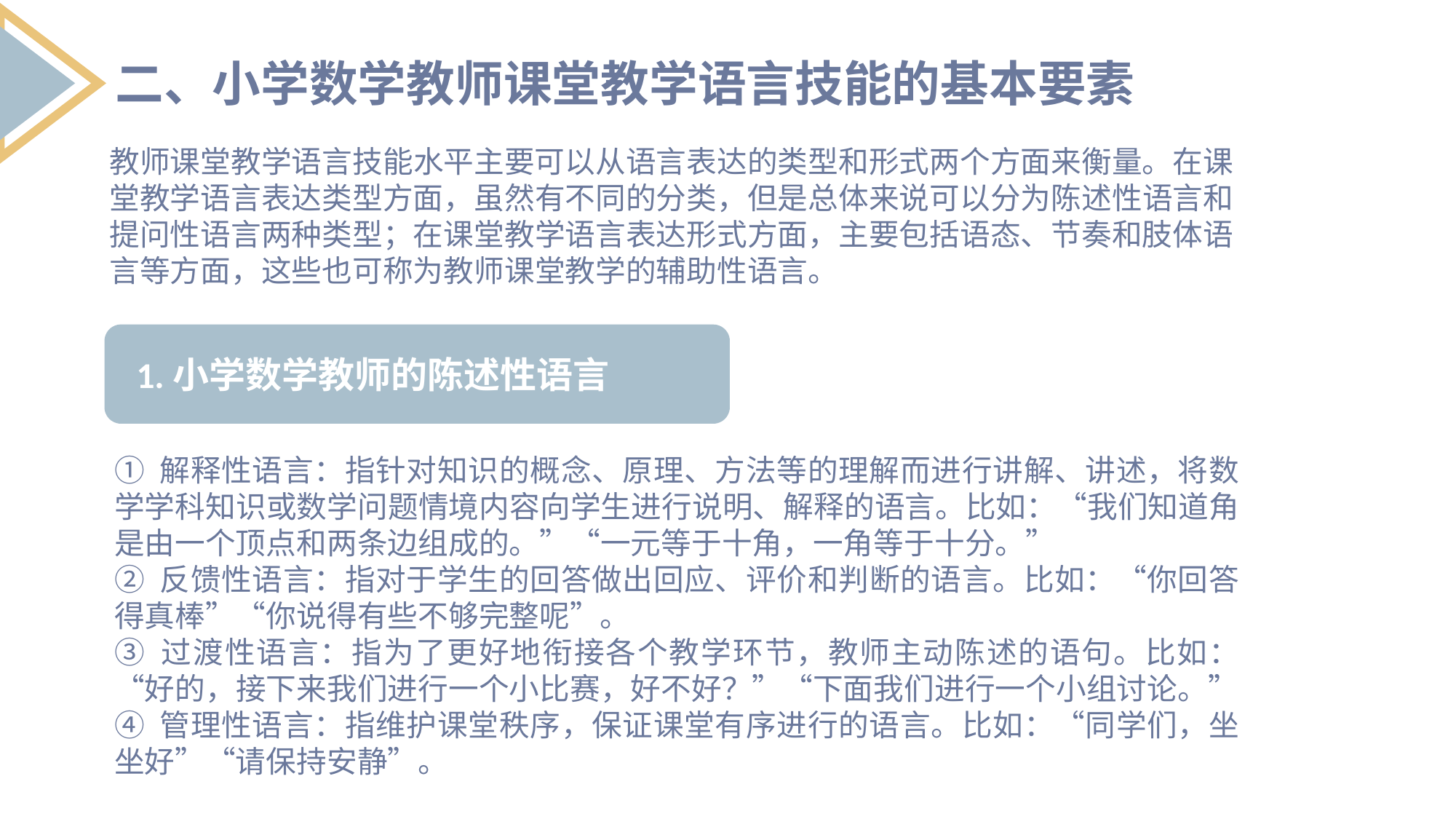

二、小学数学教师课堂教学语言技能的基本要素
教师课堂教学语言技能水平主要可以从语言表达的类型和形式两个方面来衡量。在课堂教学语言表达类型方面，虽然有不同的分类，但是总体来说可以分为陈述性语言和提问性语言两种类型；在课堂教学语言表达形式方面，主要包括语态、节奏和肢体语言等方面，这些也可称为教师课堂教学的辅助性语言。

1.小学数学教师的陈述性语言
① 解释性语言：指针对知识的概念、原理、方法等的理解而进行讲解、讲述，将数学学科知识或数学问题情境内容向学生进行说明、解释的语言。比如：“我们知道角是由一个顶点和两条边组成的。”“一元等于十角，一角等于十分。”
② 反馈性语言：指对于学生的回答做出回应、评价和判断的语言。比如：“你回答得真棒”“你说得有些不够完整呢”。
③ 过渡性语言：指为了更好地衔接各个教学环节，教师主动陈述的语句。比如：“好的，接下来我们进行一个小比赛，好不好？”“下面我们进行一个小组讨论。”
④ 管理性语言：指维护课堂秩序，保证课堂有序进行的语言。比如：“同学们，坐坐好”“请保持安静”。